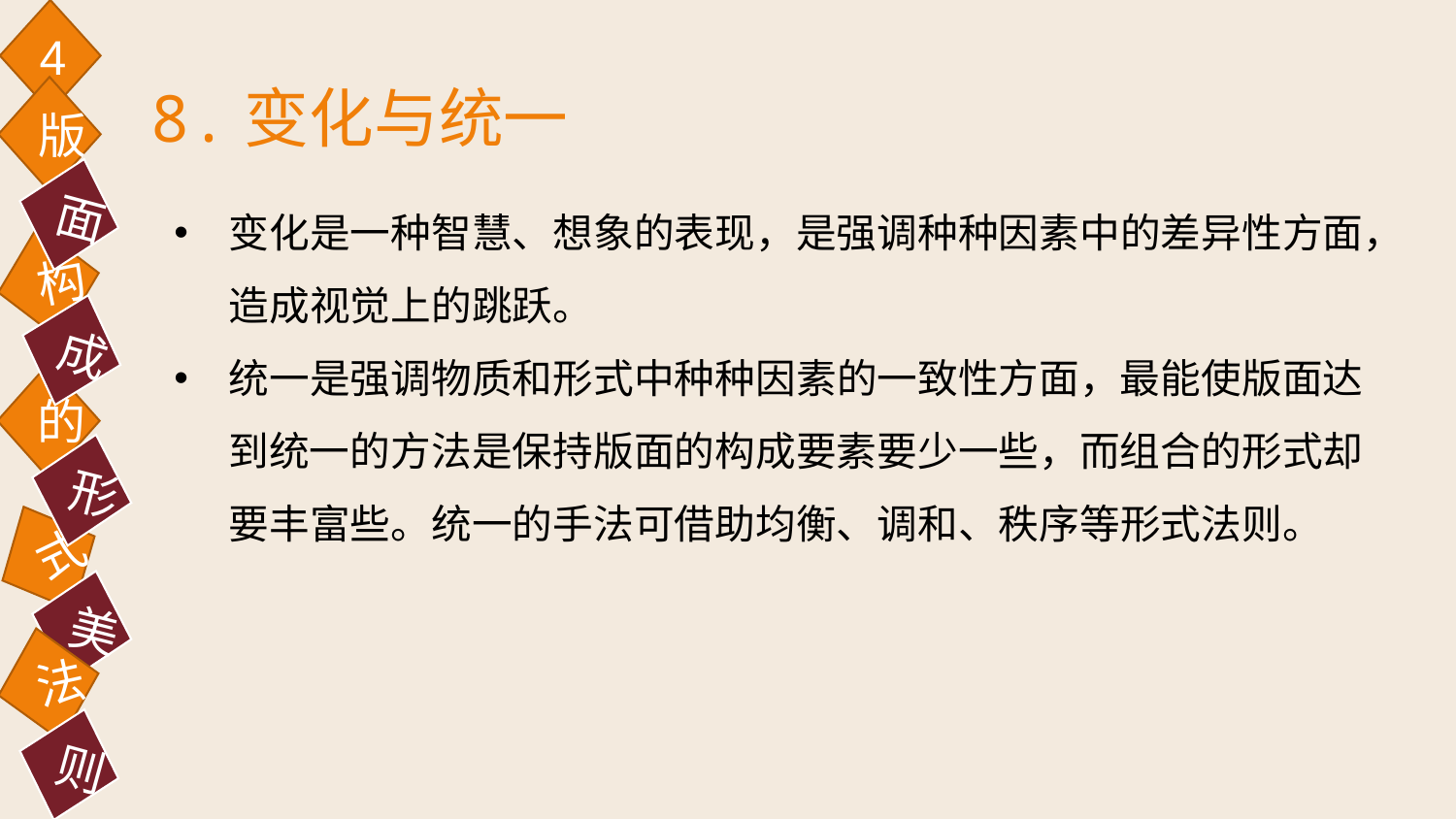

4
8.变化与统一
版
面
变化是一种智慧、想象的表现，是强调种种因素中的差异性方面，造成视觉上的跳跃。
统一是强调物质和形式中种种因素的一致性方面，最能使版面达到统一的方法是保持版面的构成要素要少一些，而组合的形式却要丰富些。统一的手法可借助均衡、调和、秩序等形式法则。
构
成
的
形
式
美
法
则